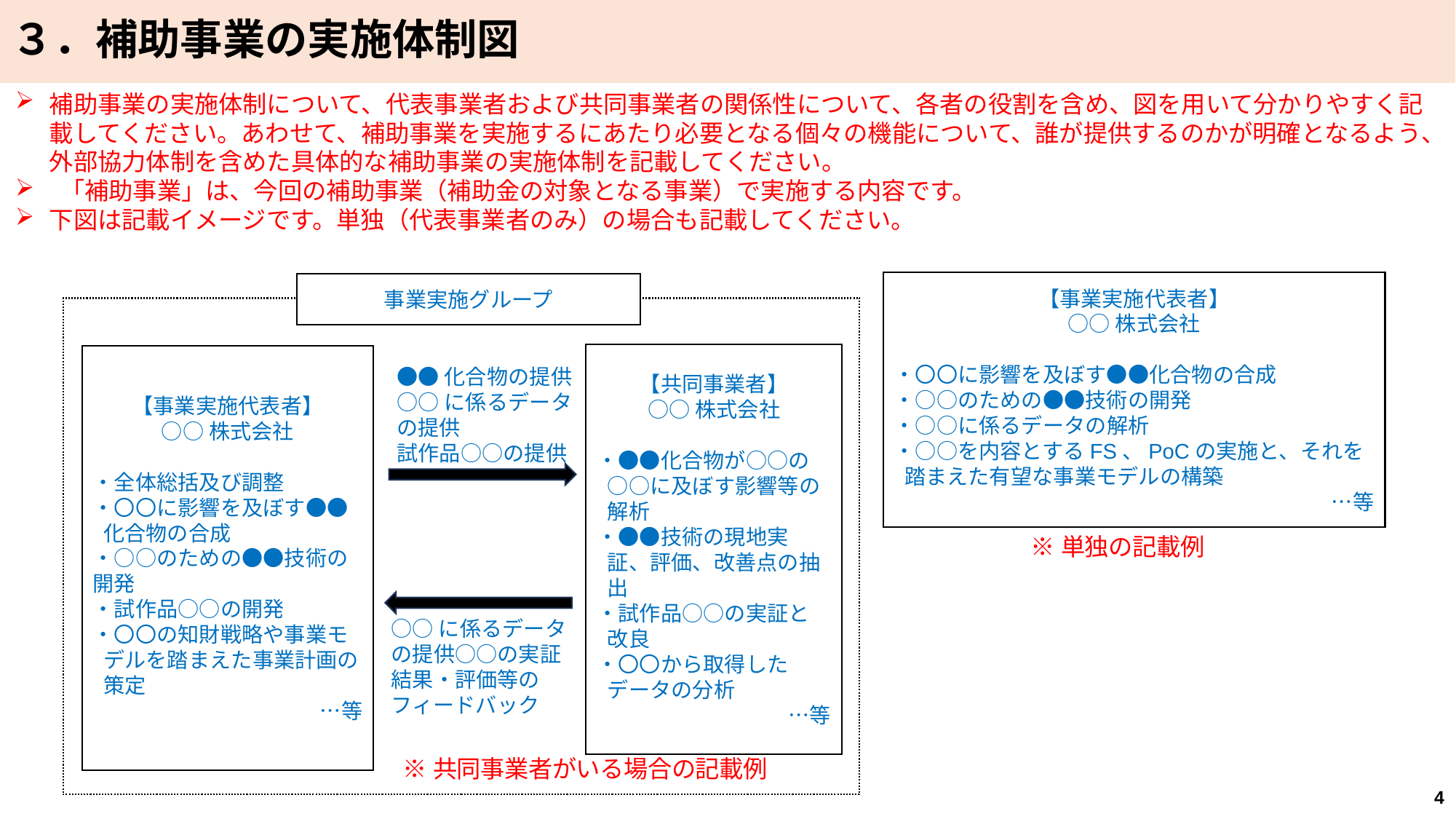

３．補助事業の実施体制図

補助事業の実施体制について、代表事業者および共同事業者の関係性について、各者の役割を含め、図を用いて分かりやすく記載してください。あわせて、補助事業を実施するにあたり必要となる個々の機能について、誰が提供するのかが明確となるよう、外部協力体制を含めた具体的な補助事業の実施体制を記載してください。
 「補助事業」は、今回の補助事業（補助金の対象となる事業）で実施する内容です。
下図は記載イメージです。単独（代表事業者のみ）の場合も記載してください。
【事業実施代表者】
○○株式会社

・〇〇に影響を及ぼす●●化合物の合成
・○○のための●●技術の開発
・○○に係るデータの解析
・○○を内容とするFS、PoCの実施と、それを踏まえた有望な事業モデルの構築
　　　　　　…等
事業実施グループ

【共同事業者】
○○株式会社

・●●化合物が○○の○○に及ぼす影響等の解析
・●●技術の現地実証、評価、改善点の抽出
・試作品○○の実証と改良
・〇〇から取得したデータの分析
　　　　　　　　…等
【事業実施代表者】
○○株式会社

・全体総括及び調整
・〇〇に影響を及ぼす●●化合物の合成
・○○のための●●技術の開発
・試作品○○の開発
・〇〇の知財戦略や事業モデルを踏まえた事業計画の策定
　　　　　　…等
●●化合物の提供
○○に係るデータの提供
試作品○○の提供

○○に係るデータの提供○○の実証結果・評価等のフィードバック
※単独の記載例
※共同事業者がいる場合の記載例
4